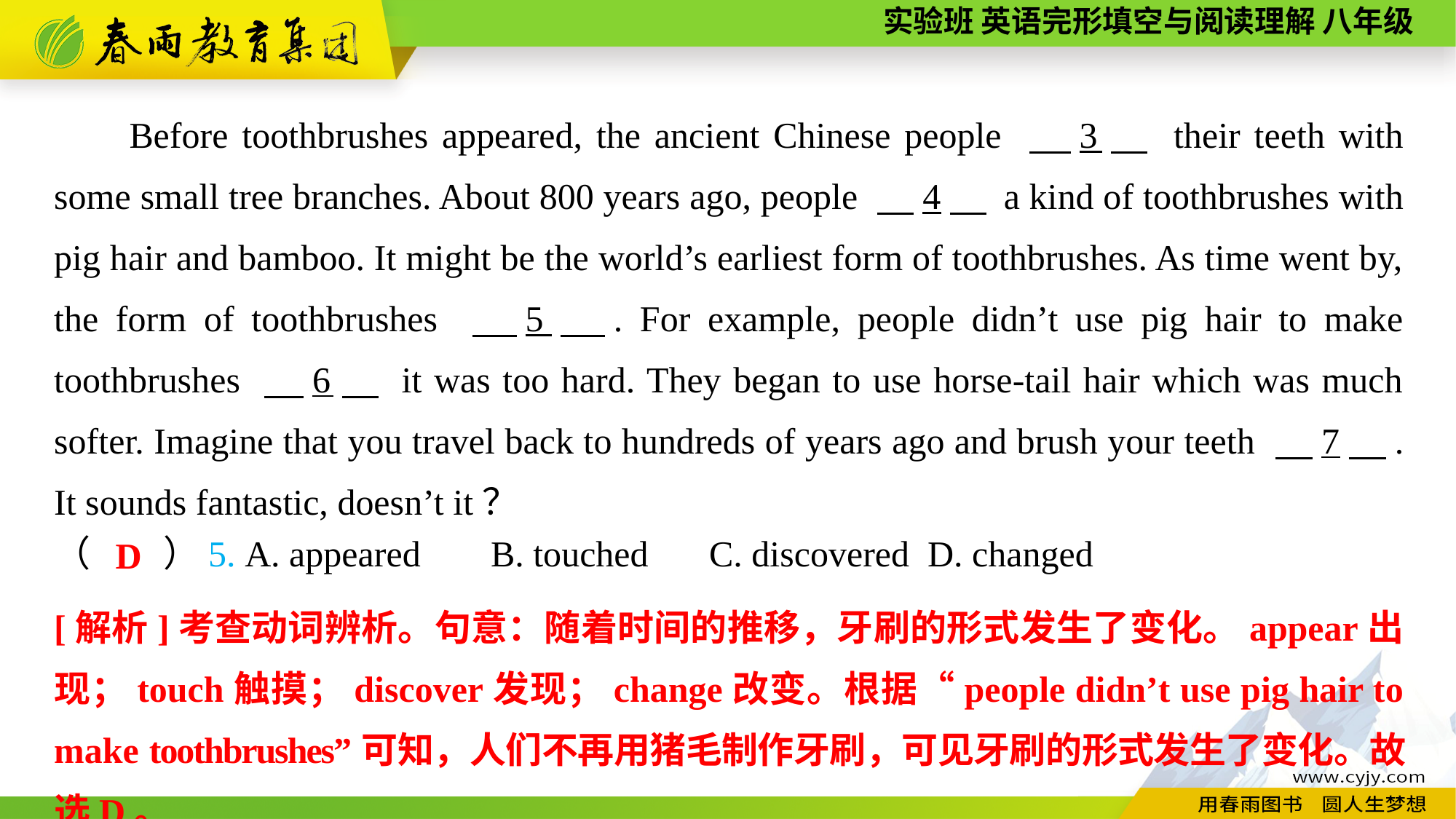

Before toothbrushes appeared, the ancient Chinese people 　3　 their teeth with some small tree branches. About 800 years ago, people 　4　 a kind of toothbrushes with pig hair and bamboo. It might be the world’s earliest form of toothbrushes. As time went by, the form of toothbrushes 　5　. For example, people didn’t use pig hair to make toothbrushes 　6　 it was too hard. They began to use horse-tail hair which was much softer. Imagine that you travel back to hundreds of years ago and brush your teeth 　7　. It sounds fantastic, doesn’t it？
（　　）5. A. appeared	B. touched	C. discovered	D. changed
D
[解析]考查动词辨析。句意：随着时间的推移，牙刷的形式发生了变化。appear出现；touch触摸；discover发现；change改变。根据“people didn’t use pig hair to make toothbrushes”可知，人们不再用猪毛制作牙刷，可见牙刷的形式发生了变化。故选D。